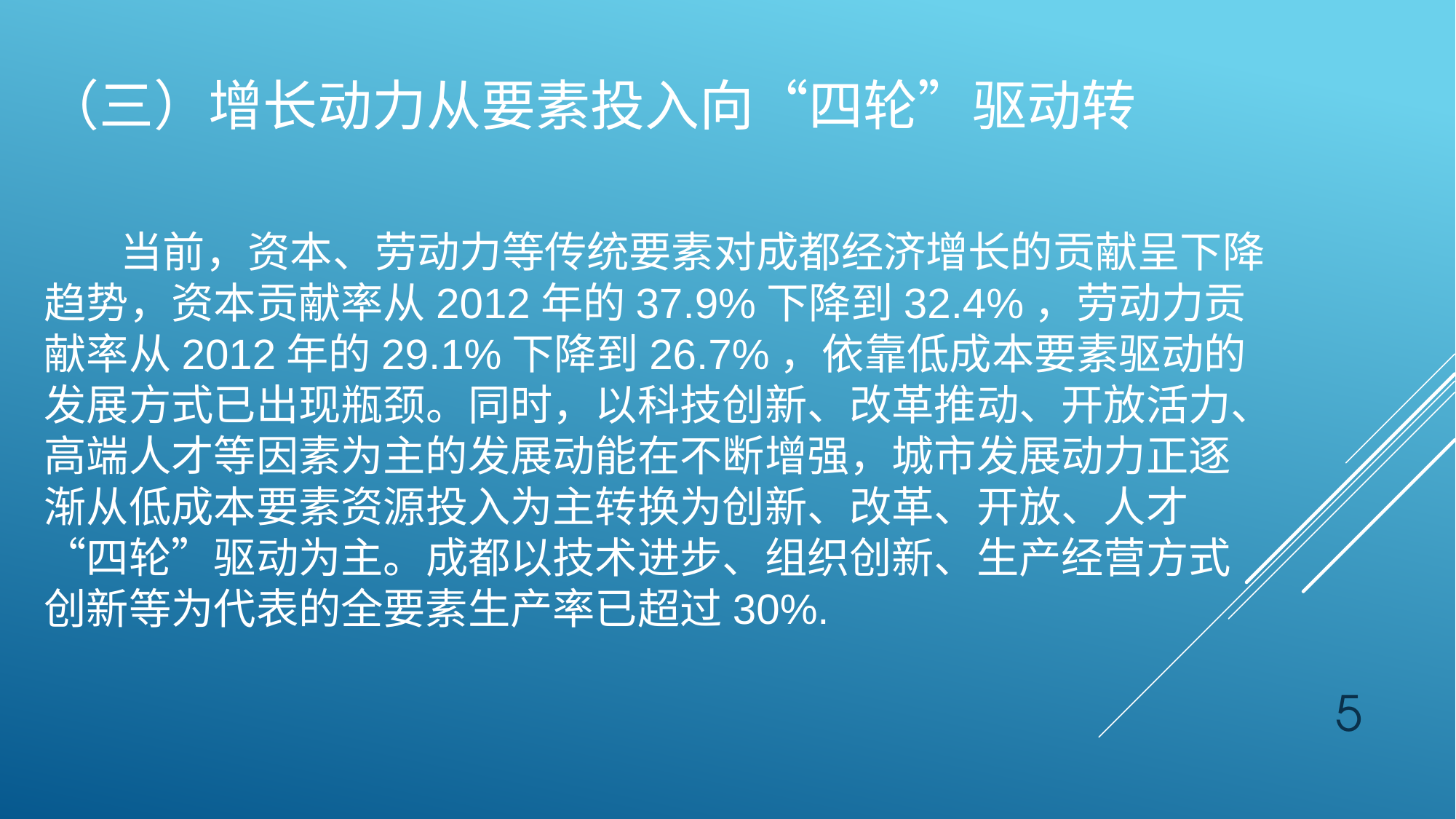

# （三）增长动力从要素投入向“四轮”驱动转
       当前，资本、劳动力等传统要素对成都经济增长的贡献呈下降趋势，资本贡献率从2012年的37.9%下降到32.4%，劳动力贡献率从2012年的29.1%下降到26.7%，依靠低成本要素驱动的发展方式已出现瓶颈。同时，以科技创新、改革推动、开放活力、高端人才等因素为主的发展动能在不断增强，城市发展动力正逐渐从低成本要素资源投入为主转换为创新、改革、开放、人才“四轮”驱动为主。成都以技术进步、组织创新、生产经营方式创新等为代表的全要素生产率已超过30%.
5